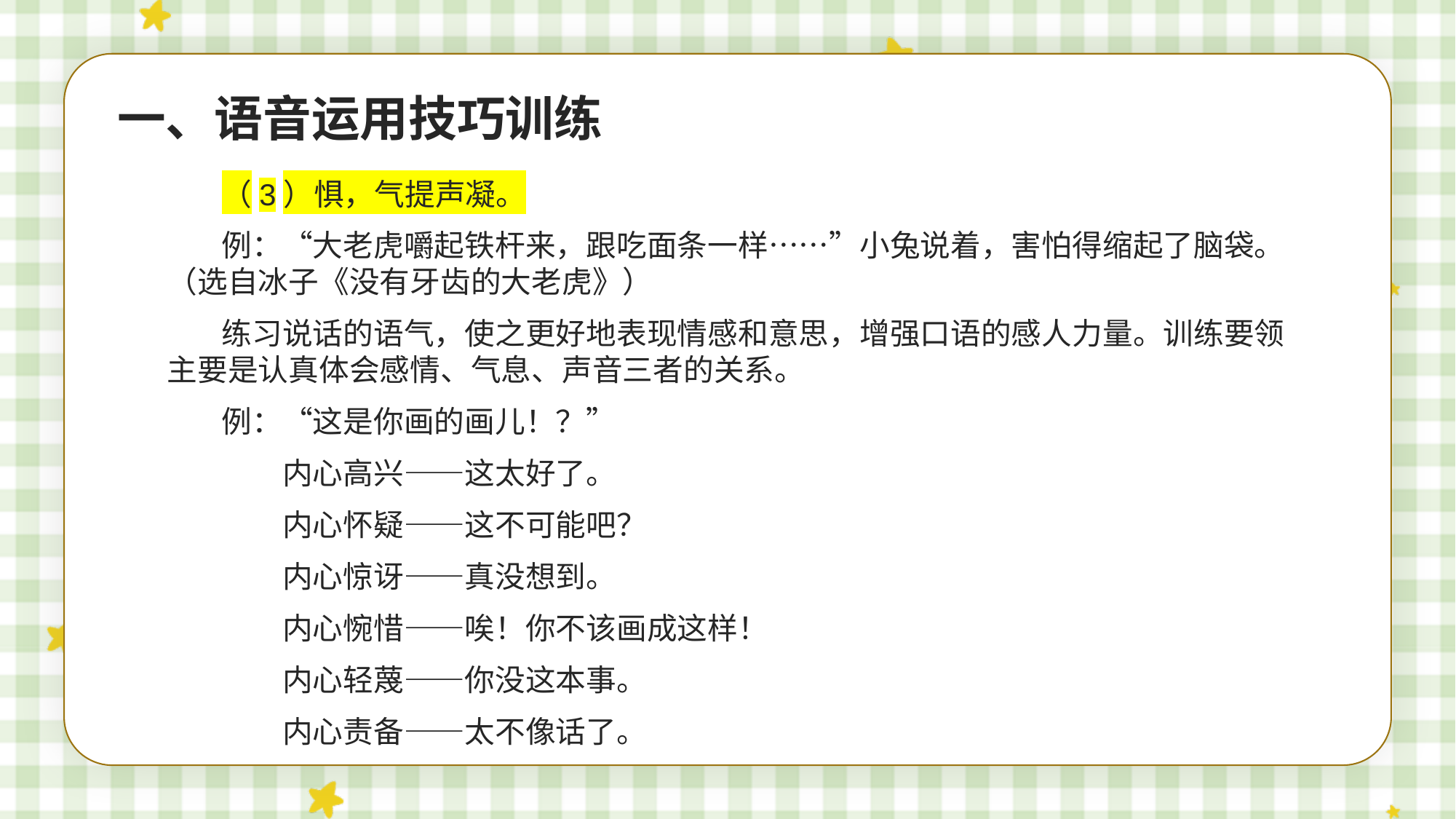

一、语音运用技巧训练
（3）惧，气提声凝。
例：“大老虎嚼起铁杆来，跟吃面条一样……”小兔说着，害怕得缩起了脑袋。（选自冰子《没有牙齿的大老虎》）
练习说话的语气，使之更好地表现情感和意思，增强口语的感人力量。训练要领主要是认真体会感情、气息、声音三者的关系。
例：“这是你画的画儿！？”
　　内心高兴——这太好了。
　　内心怀疑——这不可能吧？
　　内心惊讶——真没想到。
　　内心惋惜——唉！你不该画成这样！
　　内心轻蔑——你没这本事。
　　内心责备——太不像话了。